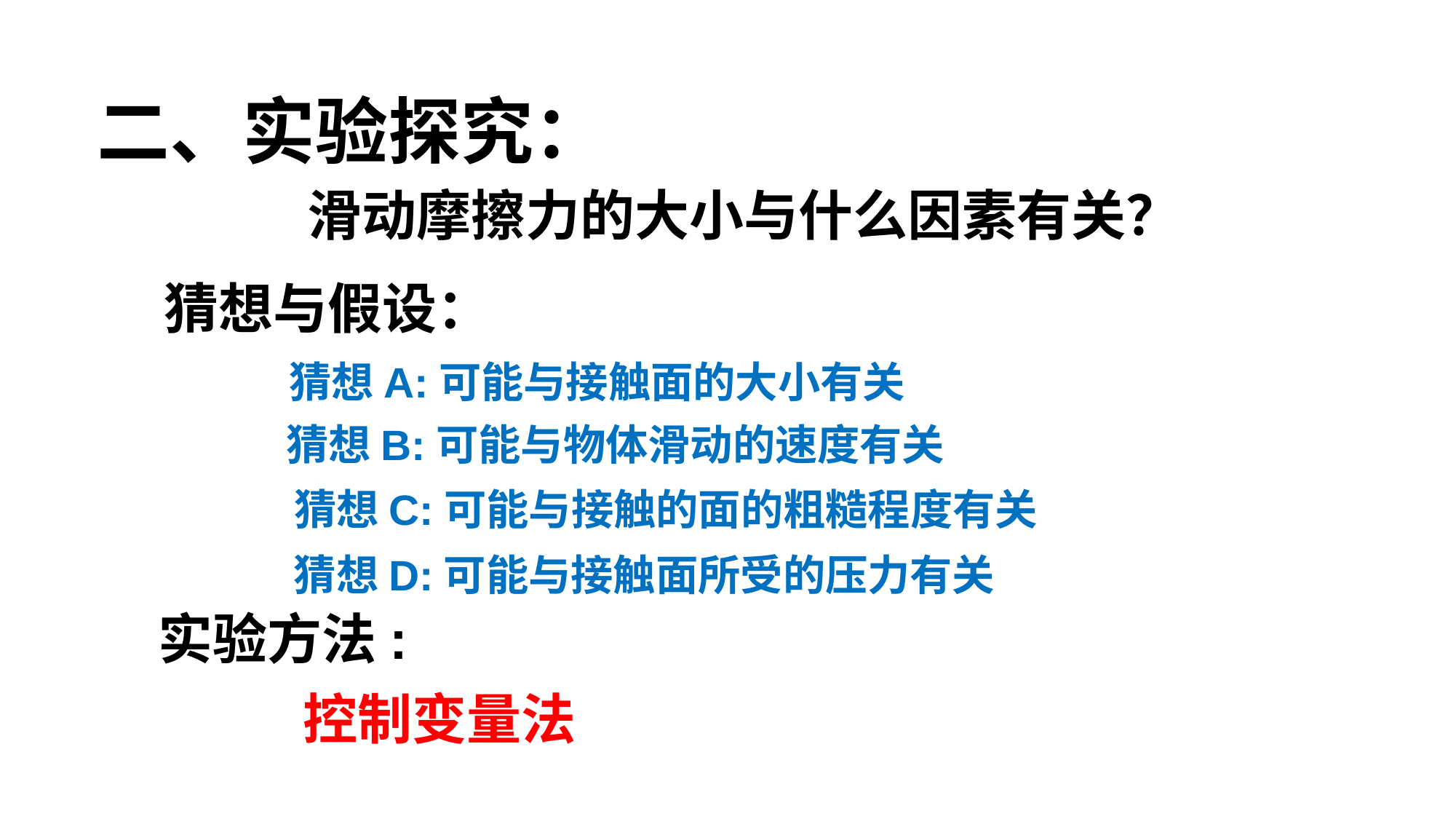

二、实验探究：
滑动摩擦力的大小与什么因素有关？
猜想与假设：
猜想A:可能与接触面的大小有关
猜想B:可能与物体滑动的速度有关
猜想C:可能与接触的面的粗糙程度有关
猜想D:可能与接触面所受的压力有关
实验方法:
控制变量法